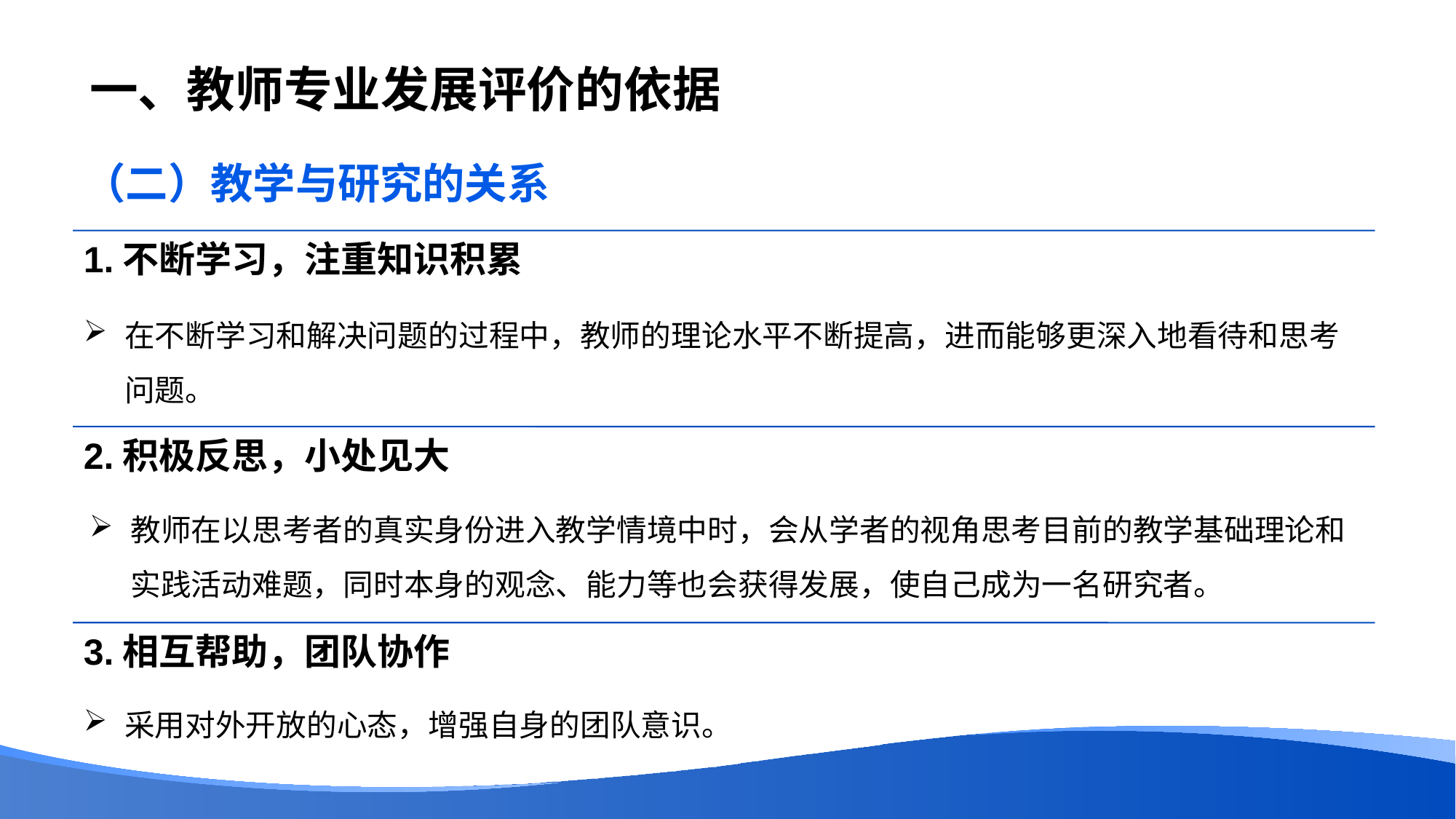

# 一、教师专业发展评价的依据
（二）教学与研究的关系
1.不断学习，注重知识积累
2.积极反思，小处见大
3.相互帮助，团队协作
在不断学习和解决问题的过程中，教师的理论水平不断提高，进而能够更深入地看待和思考问题。
教师在以思考者的真实身份进入教学情境中时，会从学者的视角思考目前的教学基础理论和实践活动难题，同时本身的观念、能力等也会获得发展，使自己成为一名研究者。
采用对外开放的心态，增强自身的团队意识。